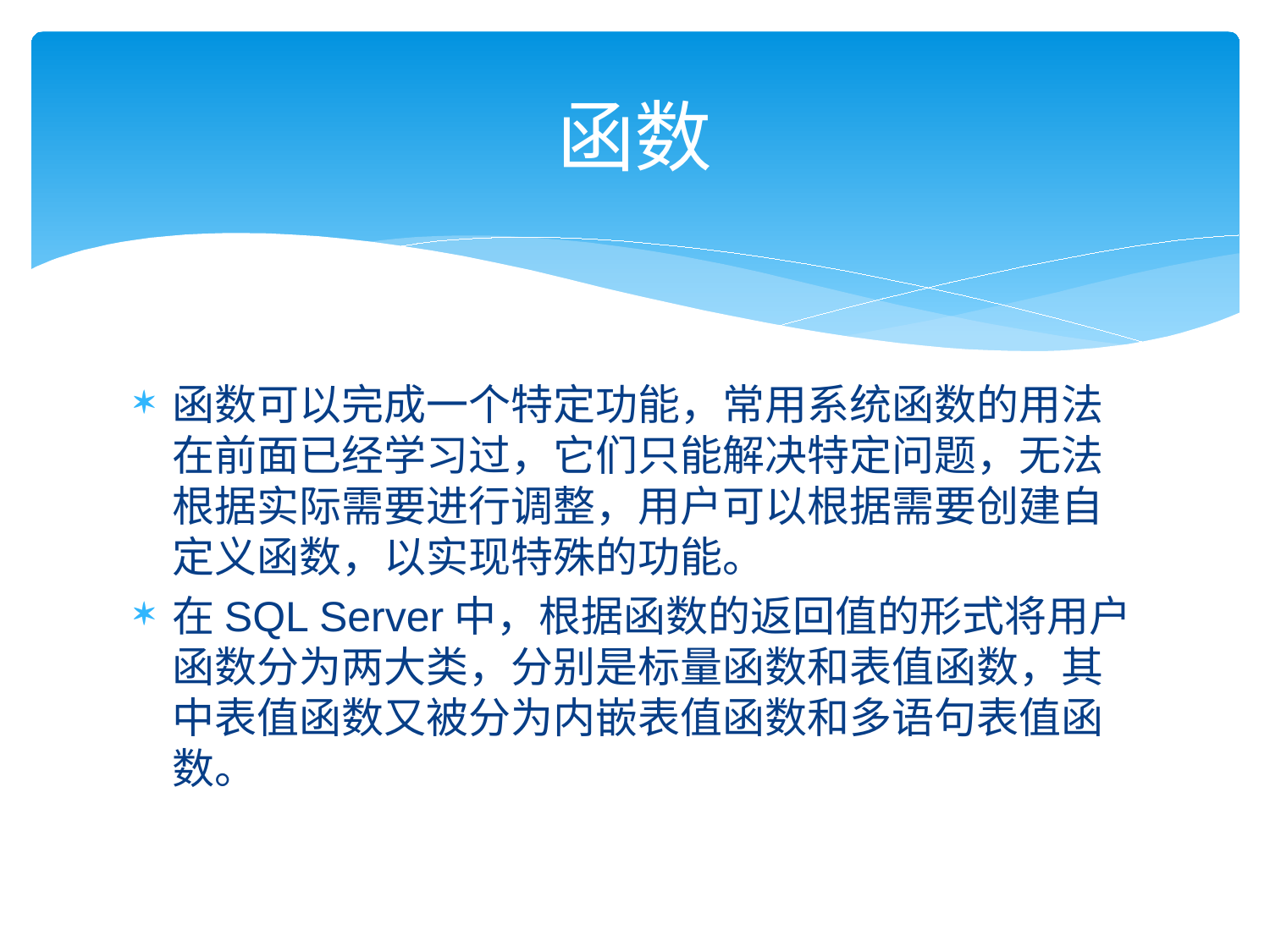

# 函数
函数可以完成一个特定功能，常用系统函数的用法在前面已经学习过，它们只能解决特定问题，无法根据实际需要进行调整，用户可以根据需要创建自定义函数，以实现特殊的功能。
在SQL Server中，根据函数的返回值的形式将用户函数分为两大类，分别是标量函数和表值函数，其中表值函数又被分为内嵌表值函数和多语句表值函数。